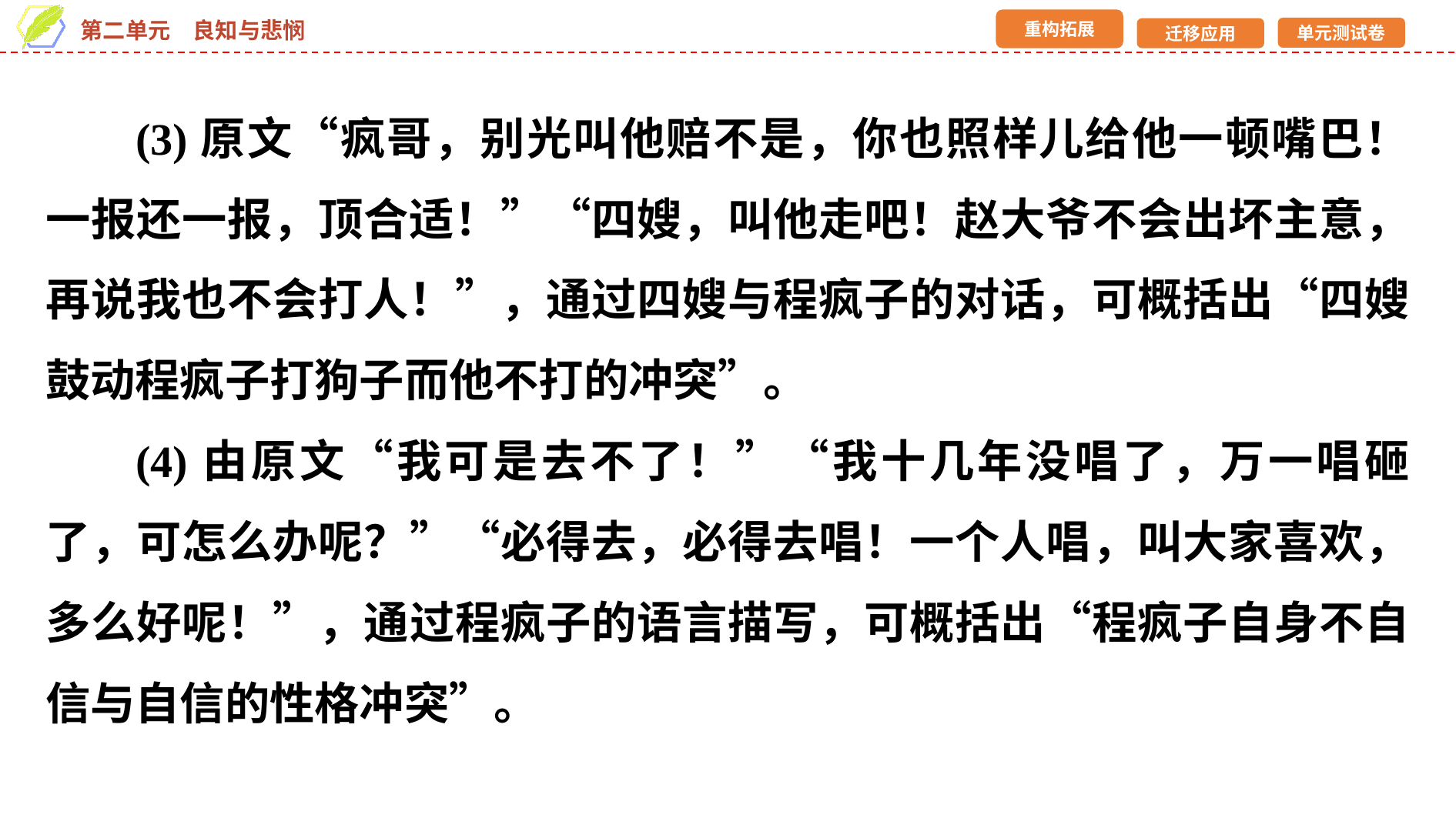

(3)原文“疯哥，别光叫他赔不是，你也照样儿给他一顿嘴巴！一报还一报，顶合适！”“四嫂，叫他走吧！赵大爷不会出坏主意，再说我也不会打人！”，通过四嫂与程疯子的对话，可概括出“四嫂鼓动程疯子打狗子而他不打的冲突”。
(4)由原文“我可是去不了！”“我十几年没唱了，万一唱砸了，可怎么办呢？”“必得去，必得去唱！一个人唱，叫大家喜欢，多么好呢！”，通过程疯子的语言描写，可概括出“程疯子自身不自信与自信的性格冲突”。